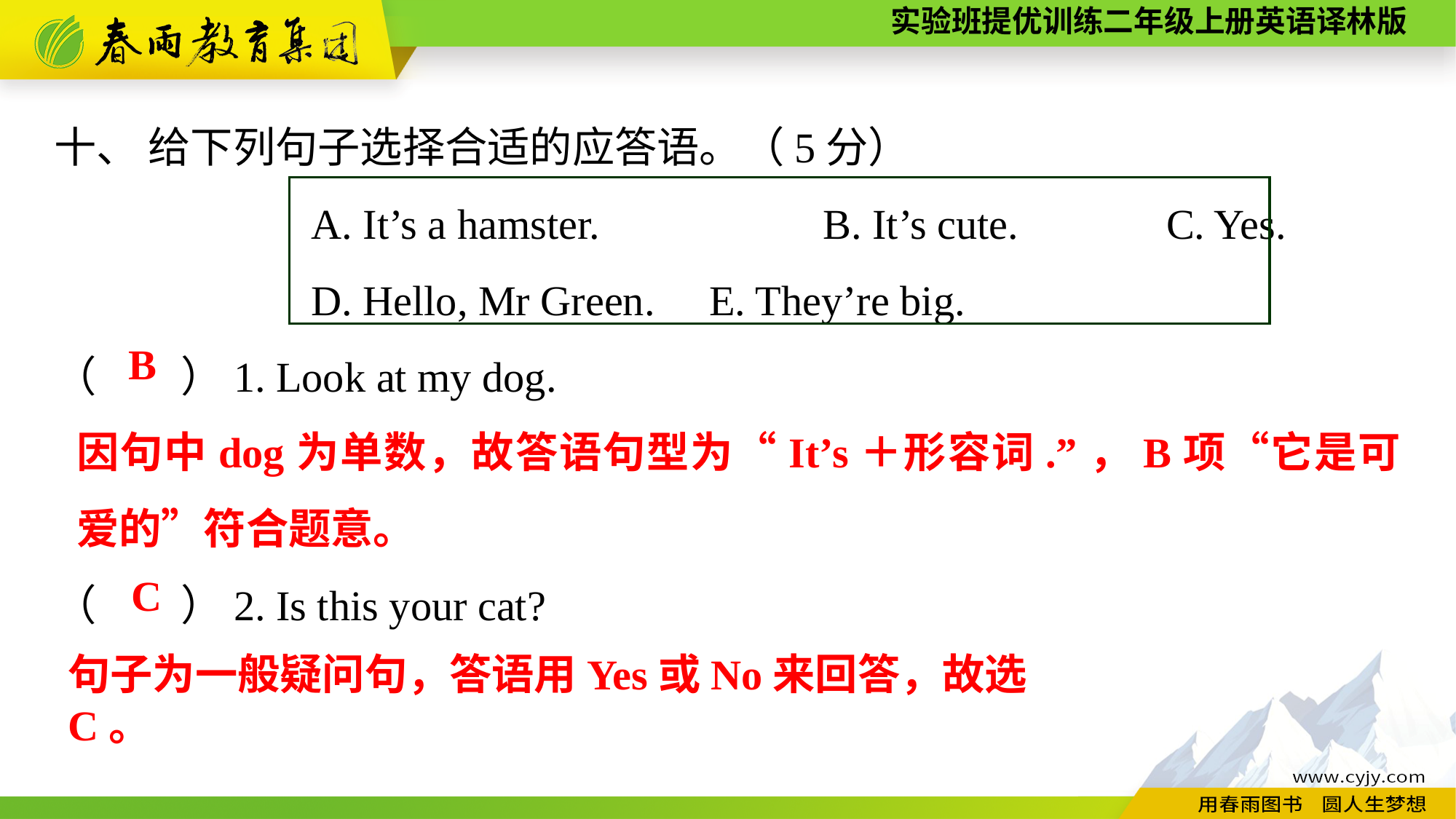

十、 给下列句子选择合适的应答语。（5分）
A. It’s a hamster.　　　        B. It’s cute.　　　C. Yes.
D. Hello, Mr Green.	E. They’re big.
（　　）1. Look at my dog.

（　　）2. Is this your cat?

B
因句中dog为单数，故答语句型为“It’s＋形容词.”，B项“它是可爱的”符合题意。
C
句子为一般疑问句，答语用Yes或No来回答，故选C。